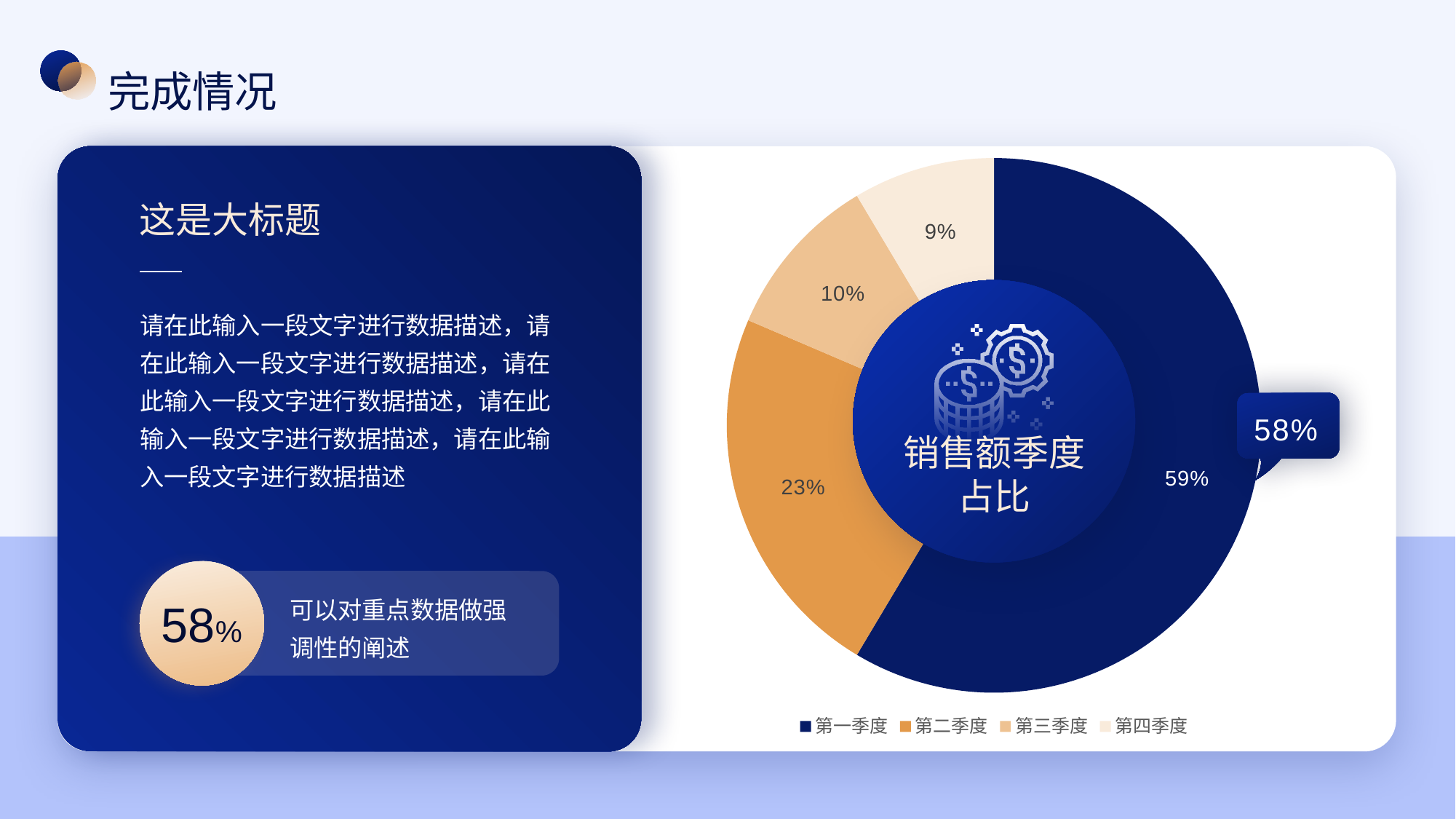

完成情况

### Chart

| Category | 销售额 |
|---|---|
| 第一季度 | 8.2 |
| 第二季度 | 3.2 |
| 第三季度 | 1.4 |
| 第四季度 | 1.2 |
这是大标题
请在此输入一段文字进行数据描述，请在此输入一段文字进行数据描述，请在此输入一段文字进行数据描述，请在此输入一段文字进行数据描述，请在此输入一段文字进行数据描述
58%

可以对重点数据做强调性的阐述

销售额季度占比

58%